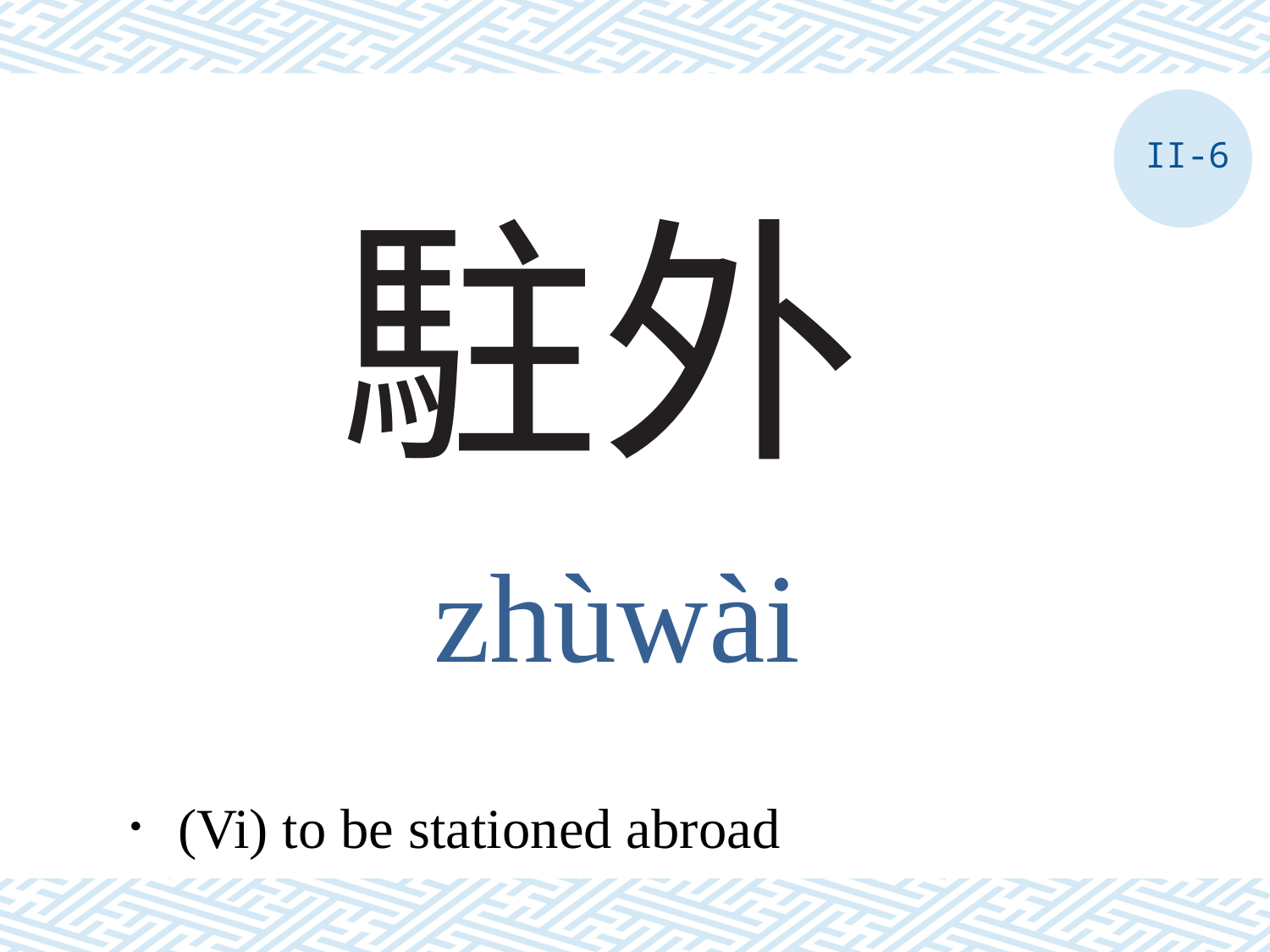

II-6

# 駐外
zhùwài
．(Vi) to be stationed abroad